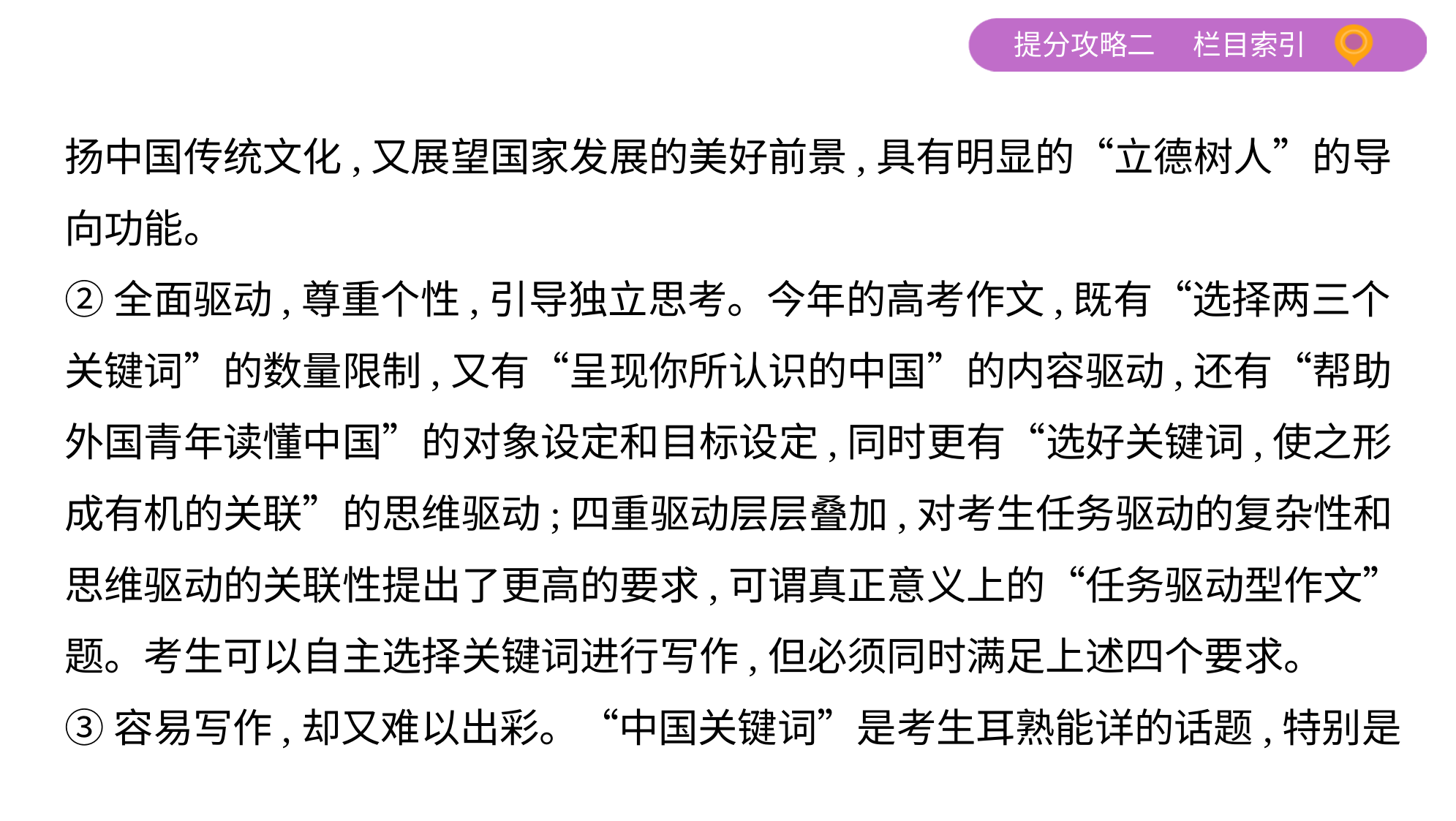

扬中国传统文化,又展望国家发展的美好前景,具有明显的“立德树人”的导
向功能。
②全面驱动,尊重个性,引导独立思考。今年的高考作文,既有“选择两三个关键词”的数量限制,又有“呈现你所认识的中国”的内容驱动,还有“帮助外国青年读懂中国”的对象设定和目标设定,同时更有“选好关键词,使之形成有机的关联”的思维驱动;四重驱动层层叠加,对考生任务驱动的复杂性和思维驱动的关联性提出了更高的要求,可谓真正意义上的“任务驱动型作文”题。考生可以自主选择关键词进行写作,但必须同时满足上述四个要求。
③容易写作,却又难以出彩。“中国关键词”是考生耳熟能详的话题,特别是